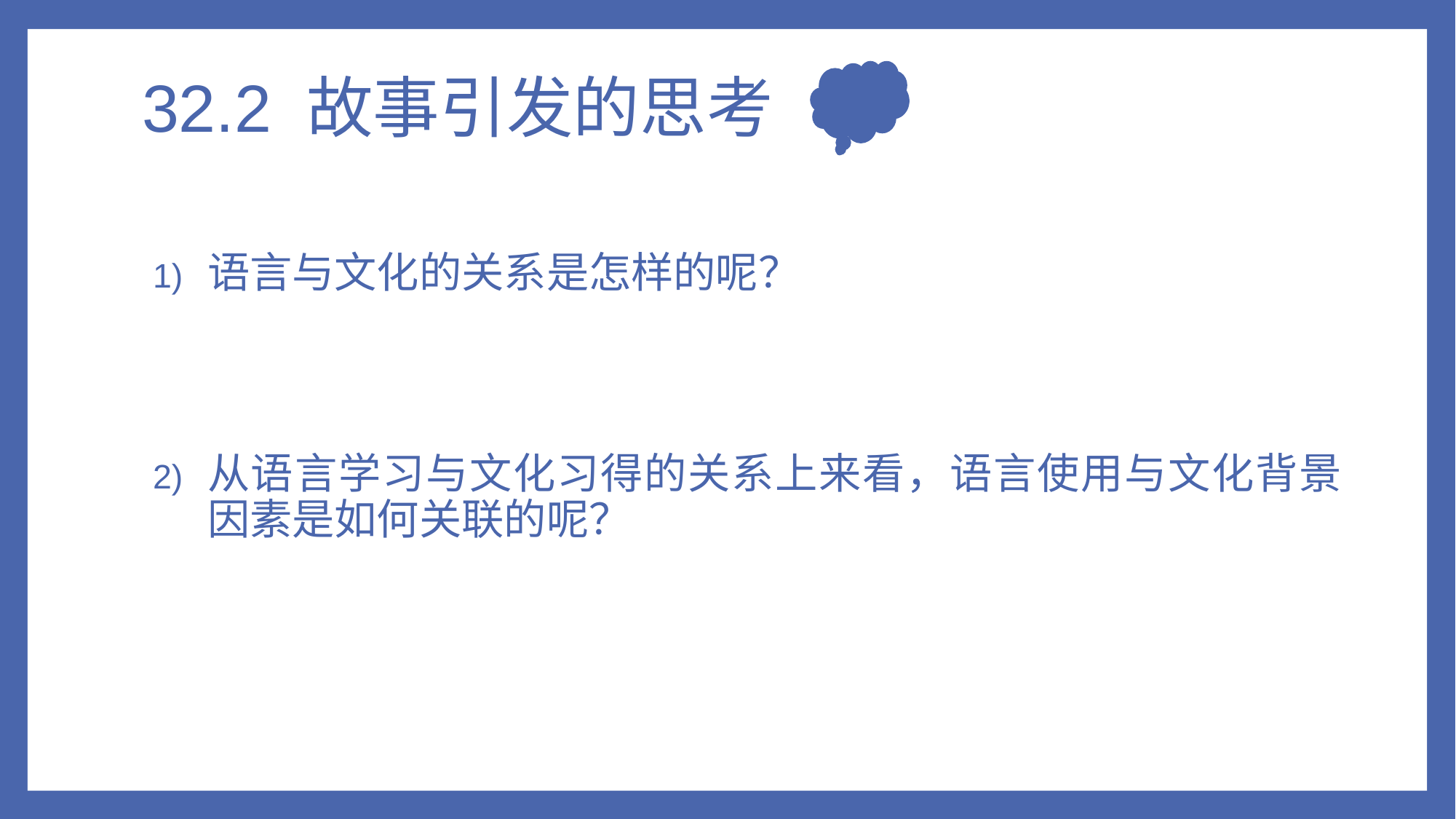

# 32.2 故事引发的思考

语言与文化的关系是怎样的呢？

从语言学习与文化习得的关系上来看，语言使用与文化背景因素是如何关联的呢？